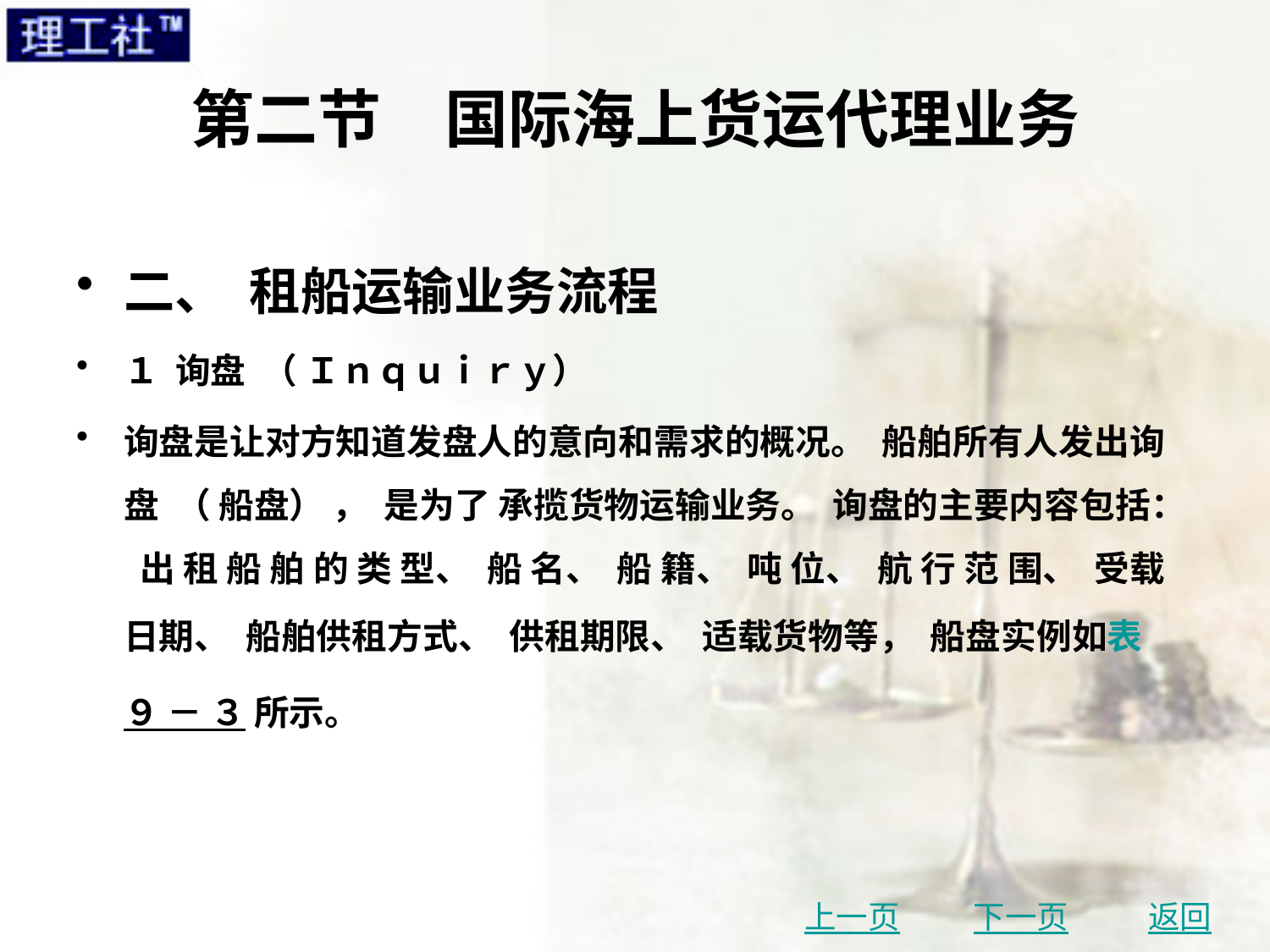

# 第二节　国际海上货运代理业务
二、  租船运输业务流程
１  询盘  （ Ｉｎｑｕｉｒｙ）
询盘是让对方知道发盘人的意向和需求的概况。  船舶所有人发出询盘  （ 船盘） ，  是为了 承揽货物运输业务。  询盘的主要内容包括：   出 租 船 舶 的 类 型、  船 名、  船 籍、  吨 位、  航 行 范 围、  受载日期、  船舶供租方式、  供租期限、  适载货物等，  船盘实例如表 ９ － ３ 所示。

上一页
下一页
返回